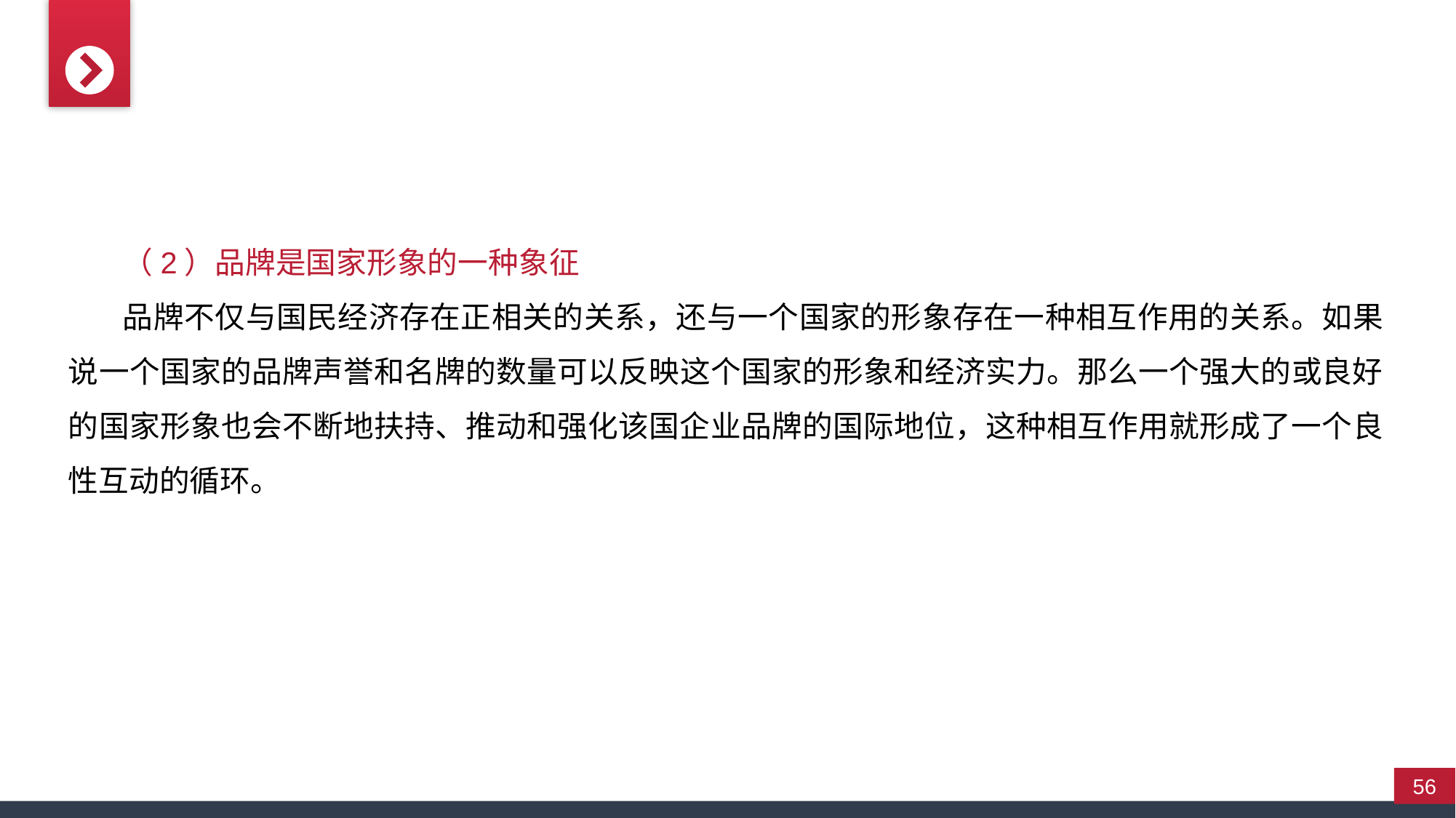

（2）品牌是国家形象的一种象征
品牌不仅与国民经济存在正相关的关系，还与一个国家的形象存在一种相互作用的关系。如果说一个国家的品牌声誉和名牌的数量可以反映这个国家的形象和经济实力。那么一个强大的或良好的国家形象也会不断地扶持、推动和强化该国企业品牌的国际地位，这种相互作用就形成了一个良性互动的循环。